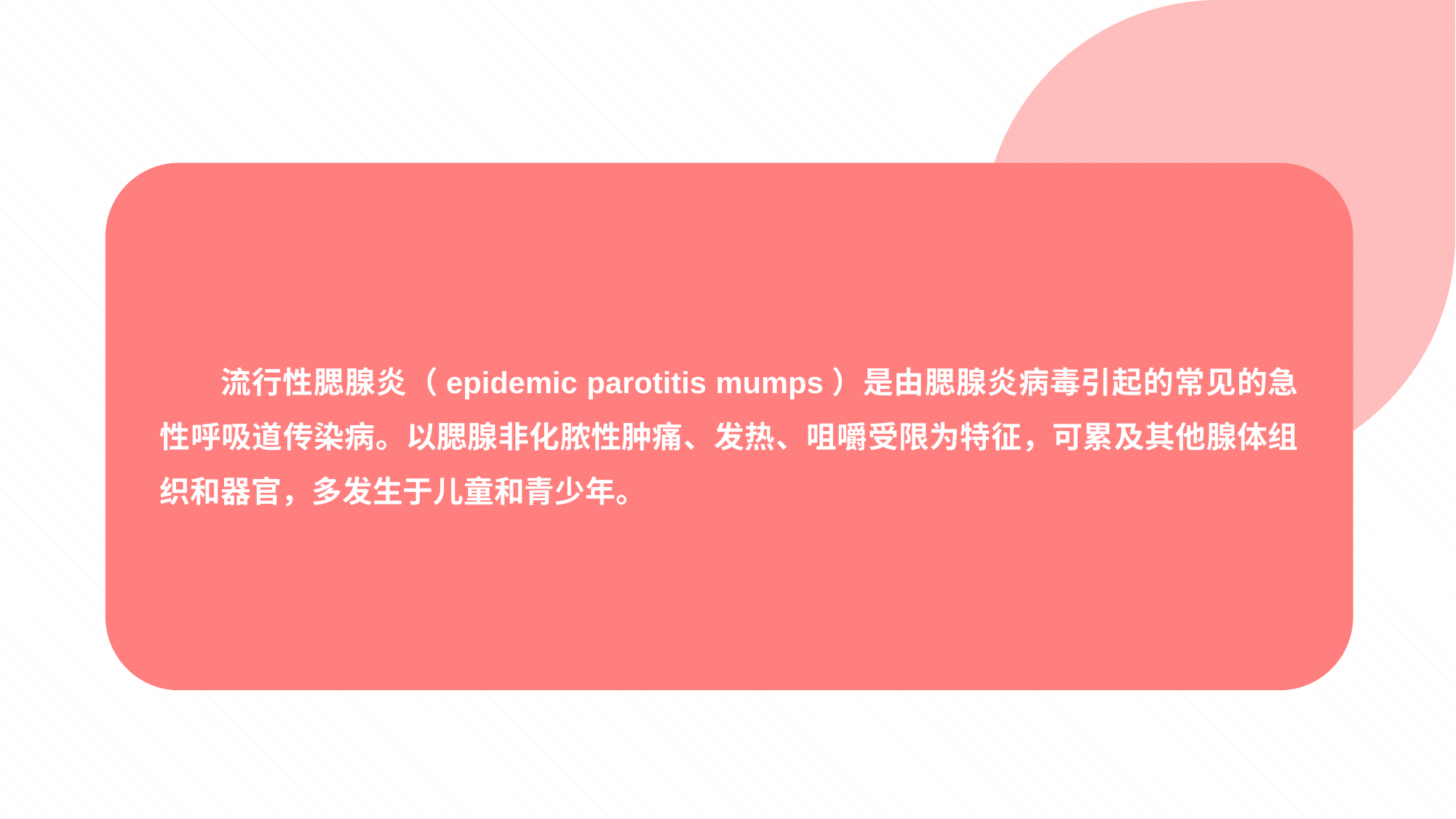

流行性腮腺炎（epidemic parotitis mumps）是由腮腺炎病毒引起的常见的急性呼吸道传染病。以腮腺非化脓性肿痛、发热、咀嚼受限为特征，可累及其他腺体组织和器官，多发生于儿童和青少年。